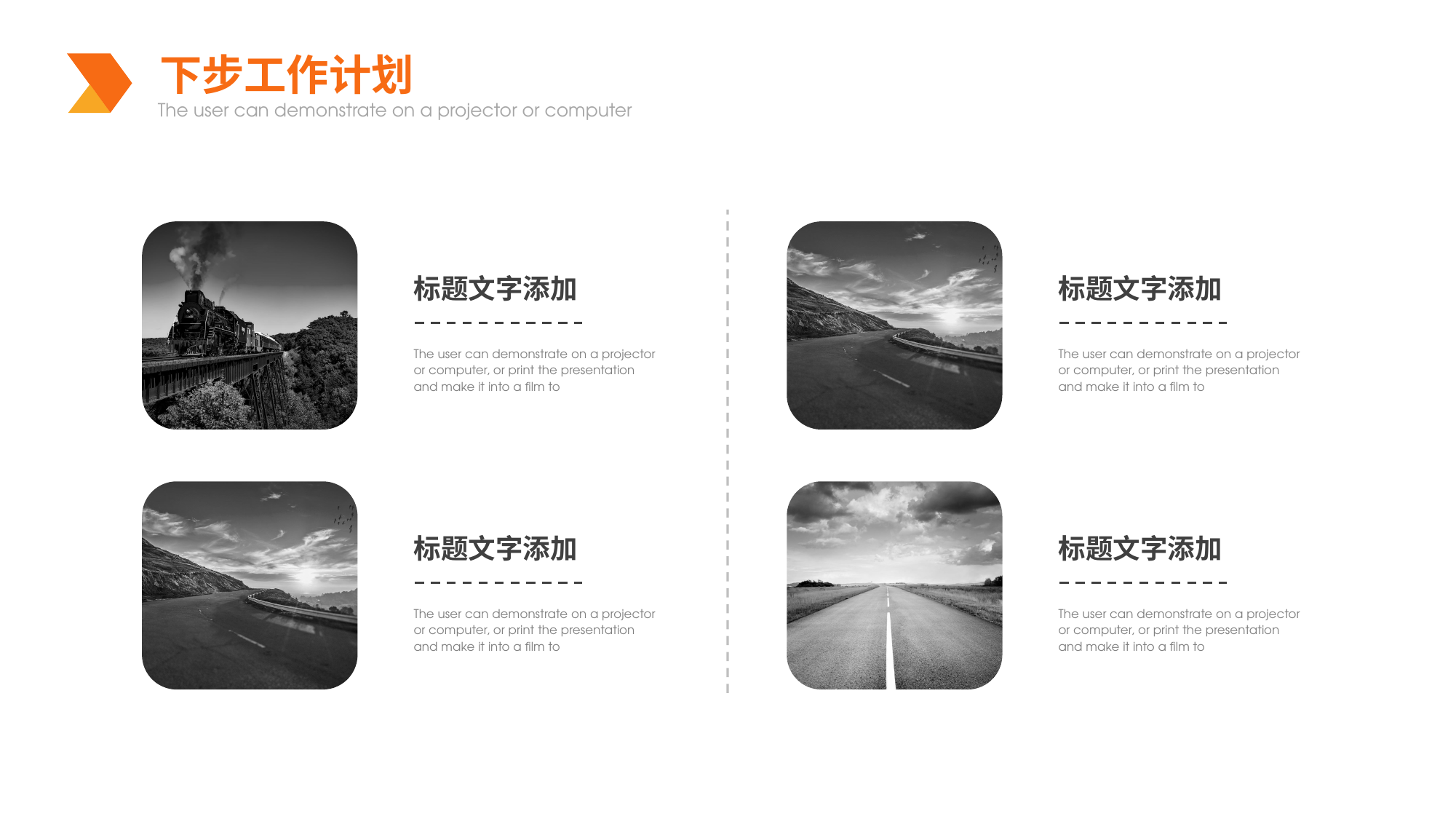

下步工作计划
The user can demonstrate on a projector or computer

标题文字添加
The user can demonstrate on a projector or computer, or print the presentation and make it into a film to

标题文字添加
The user can demonstrate on a projector or computer, or print the presentation and make it into a film to

标题文字添加
The user can demonstrate on a projector or computer, or print the presentation and make it into a film to

标题文字添加
The user can demonstrate on a projector or computer, or print the presentation and make it into a film to